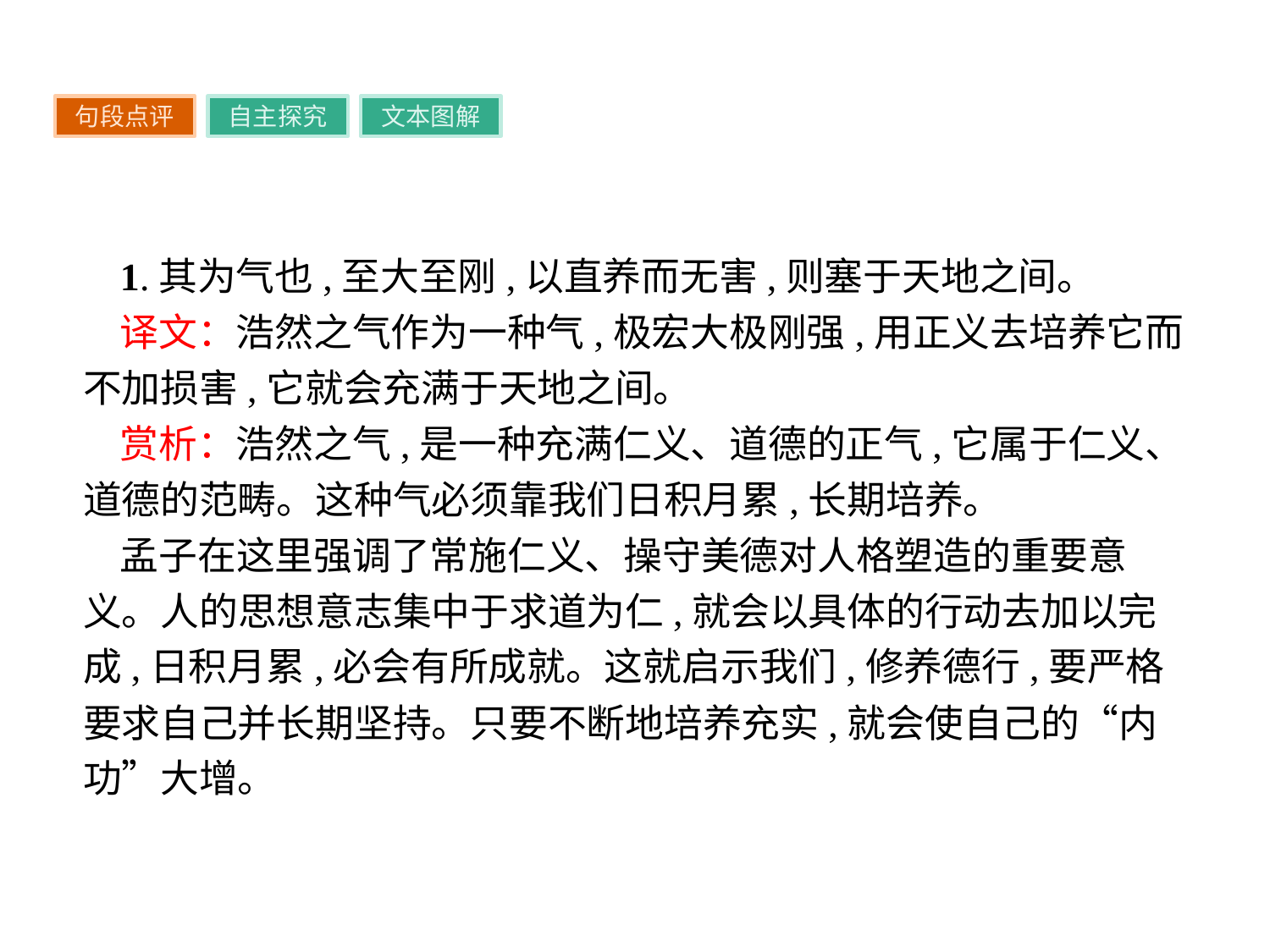

句段点评
自主探究
文本图解
1.其为气也,至大至刚,以直养而无害,则塞于天地之间。
译文：浩然之气作为一种气,极宏大极刚强,用正义去培养它而不加损害,它就会充满于天地之间。
赏析：浩然之气,是一种充满仁义、道德的正气,它属于仁义、道德的范畴。这种气必须靠我们日积月累,长期培养。
孟子在这里强调了常施仁义、操守美德对人格塑造的重要意义。人的思想意志集中于求道为仁,就会以具体的行动去加以完成,日积月累,必会有所成就。这就启示我们,修养德行,要严格要求自己并长期坚持。只要不断地培养充实,就会使自己的“内功”大增。